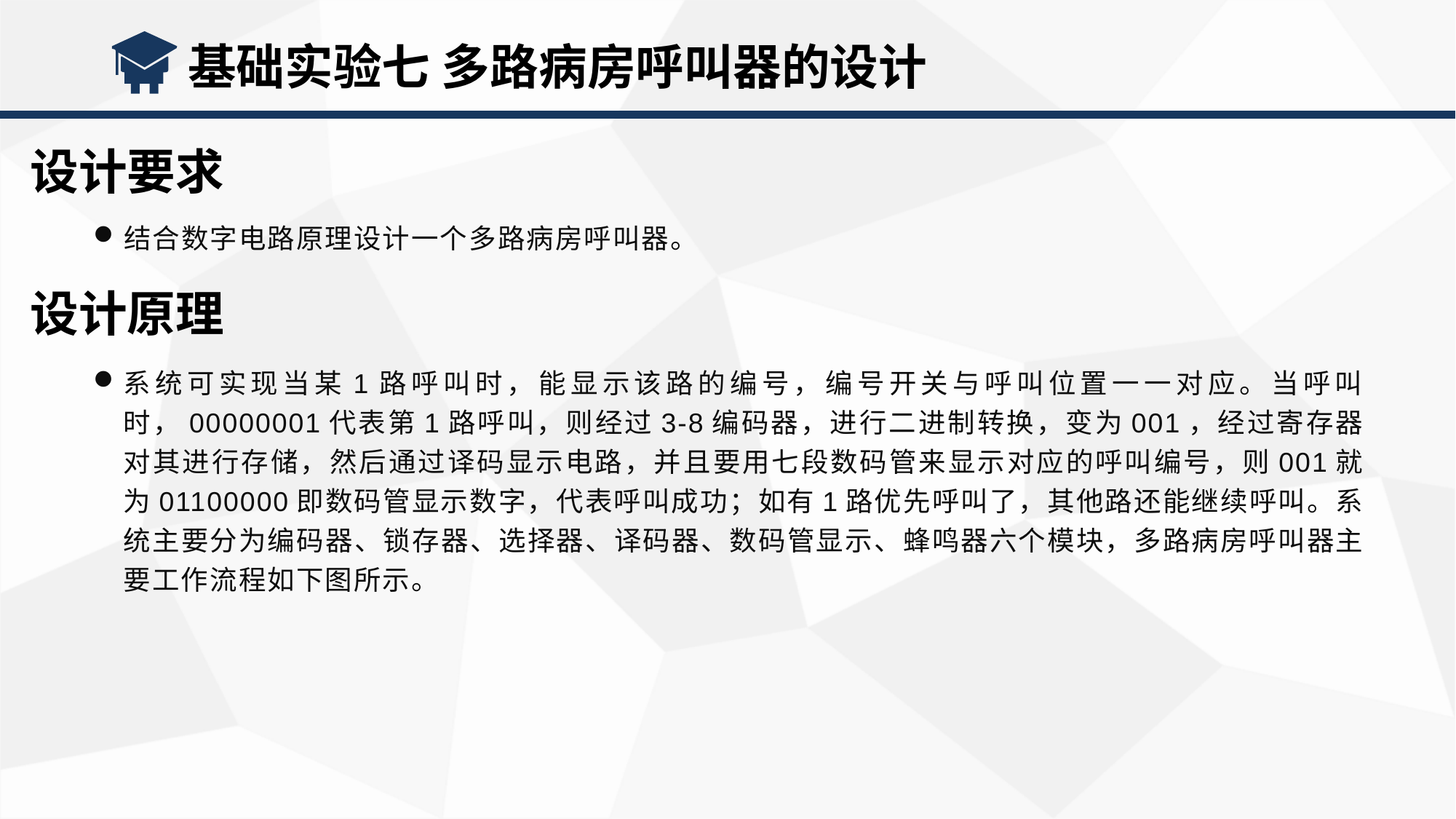

基础实验七 多路病房呼叫器的设计

设计要求
结合数字电路原理设计一个多路病房呼叫器。
设计原理
系统可实现当某1路呼叫时，能显示该路的编号，编号开关与呼叫位置一一对应。当呼叫时，00000001代表第1路呼叫，则经过3-8编码器，进行二进制转换，变为001，经过寄存器对其进行存储，然后通过译码显示电路，并且要用七段数码管来显示对应的呼叫编号，则001就为01100000即数码管显示数字，代表呼叫成功；如有1路优先呼叫了，其他路还能继续呼叫。系统主要分为编码器、锁存器、选择器、译码器、数码管显示、蜂鸣器六个模块，多路病房呼叫器主要工作流程如下图所示。